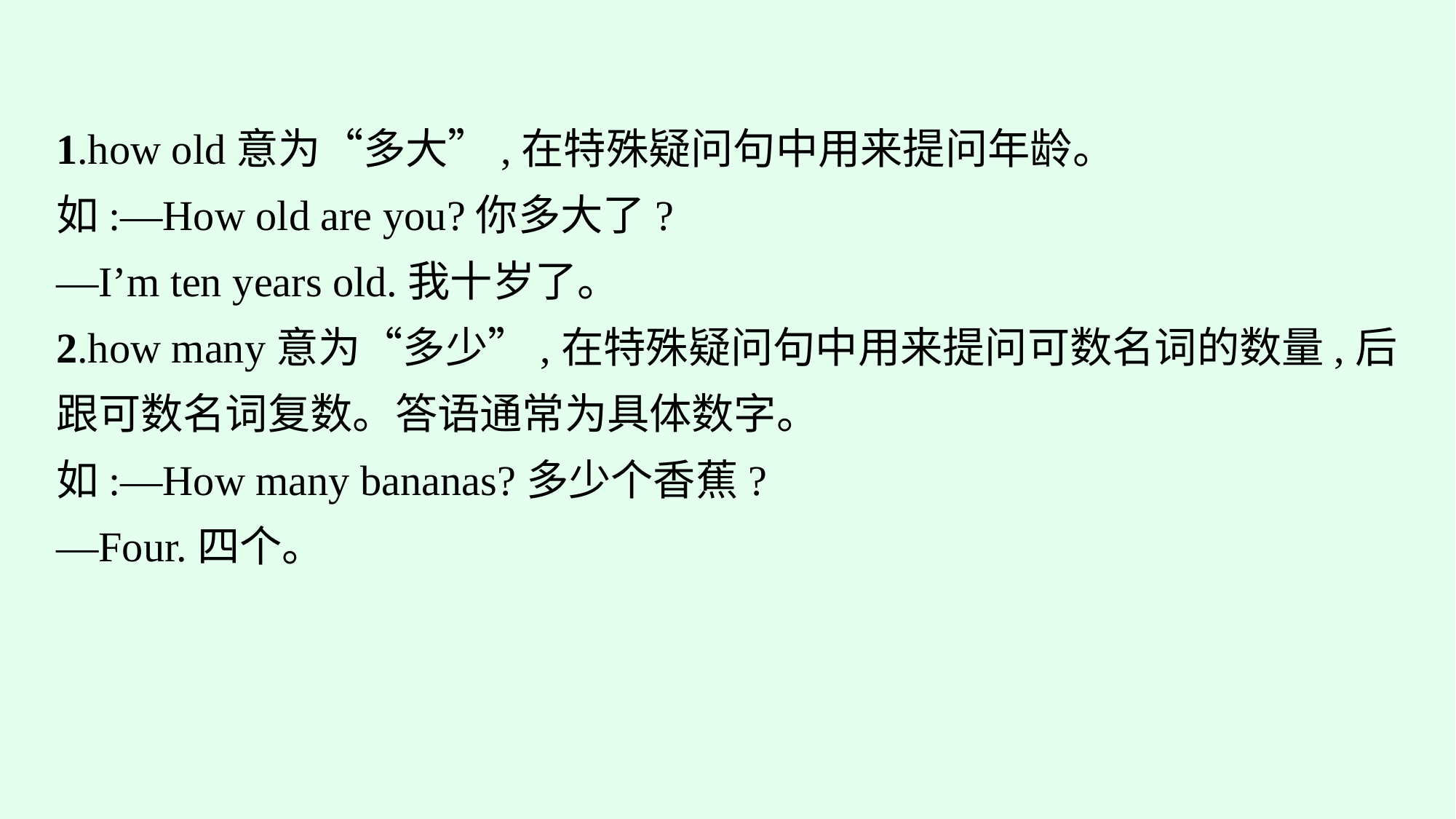

1.how old意为“多大”,在特殊疑问句中用来提问年龄。
如:—How old are you?你多大了?
—I’m ten years old.我十岁了。
2.how many意为“多少”,在特殊疑问句中用来提问可数名词的数量,后跟可数名词复数。答语通常为具体数字。
如:—How many bananas?多少个香蕉?
—Four.四个。